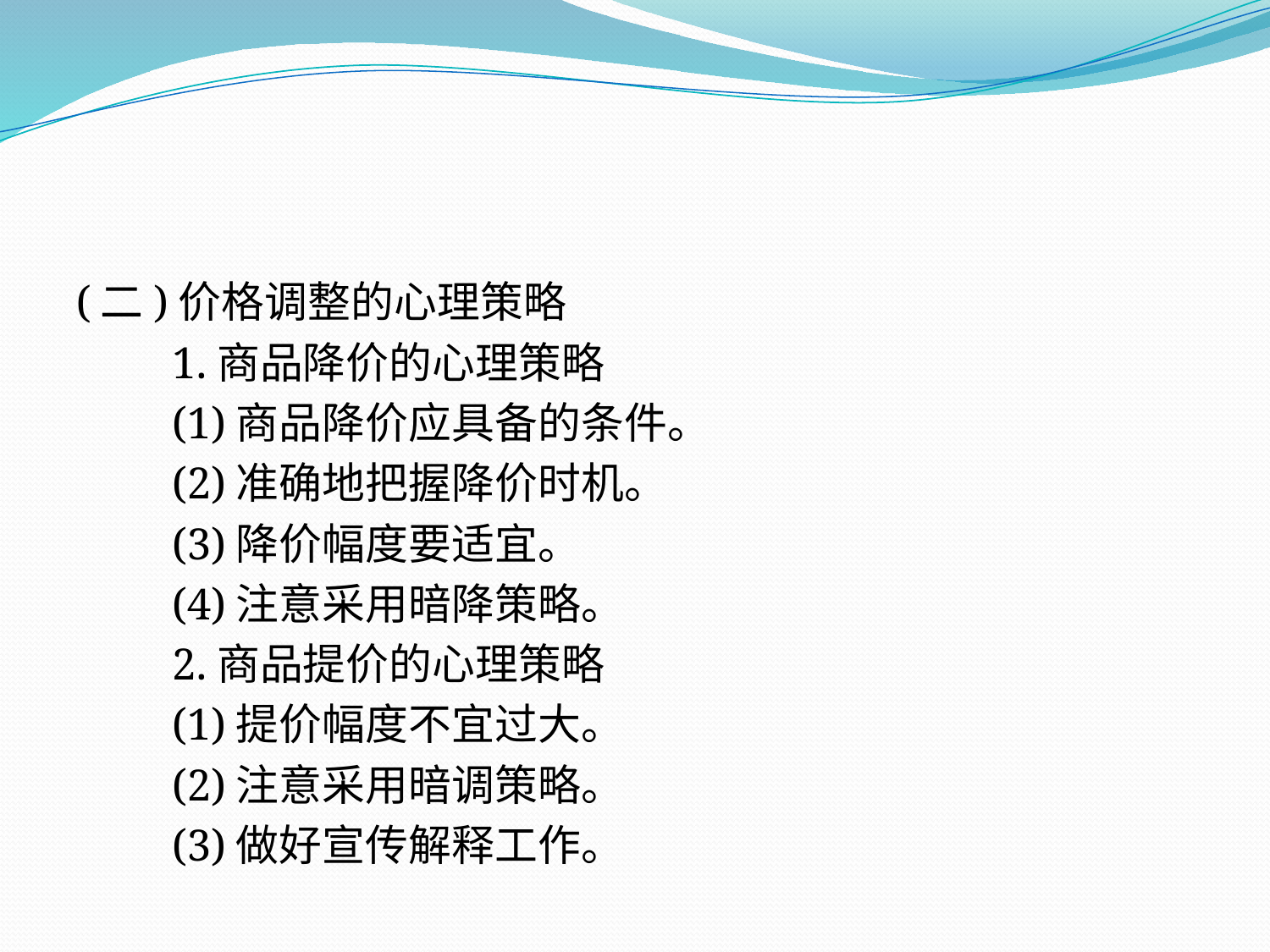

(二)价格调整的心理策略
　　1.商品降价的心理策略
　　(1)商品降价应具备的条件。
　　(2)准确地把握降价时机。
　　(3)降价幅度要适宜。
　　(4)注意采用暗降策略。
　　2.商品提价的心理策略
　　(1)提价幅度不宜过大。
　　(2)注意采用暗调策略。
　　(3)做好宣传解释工作。